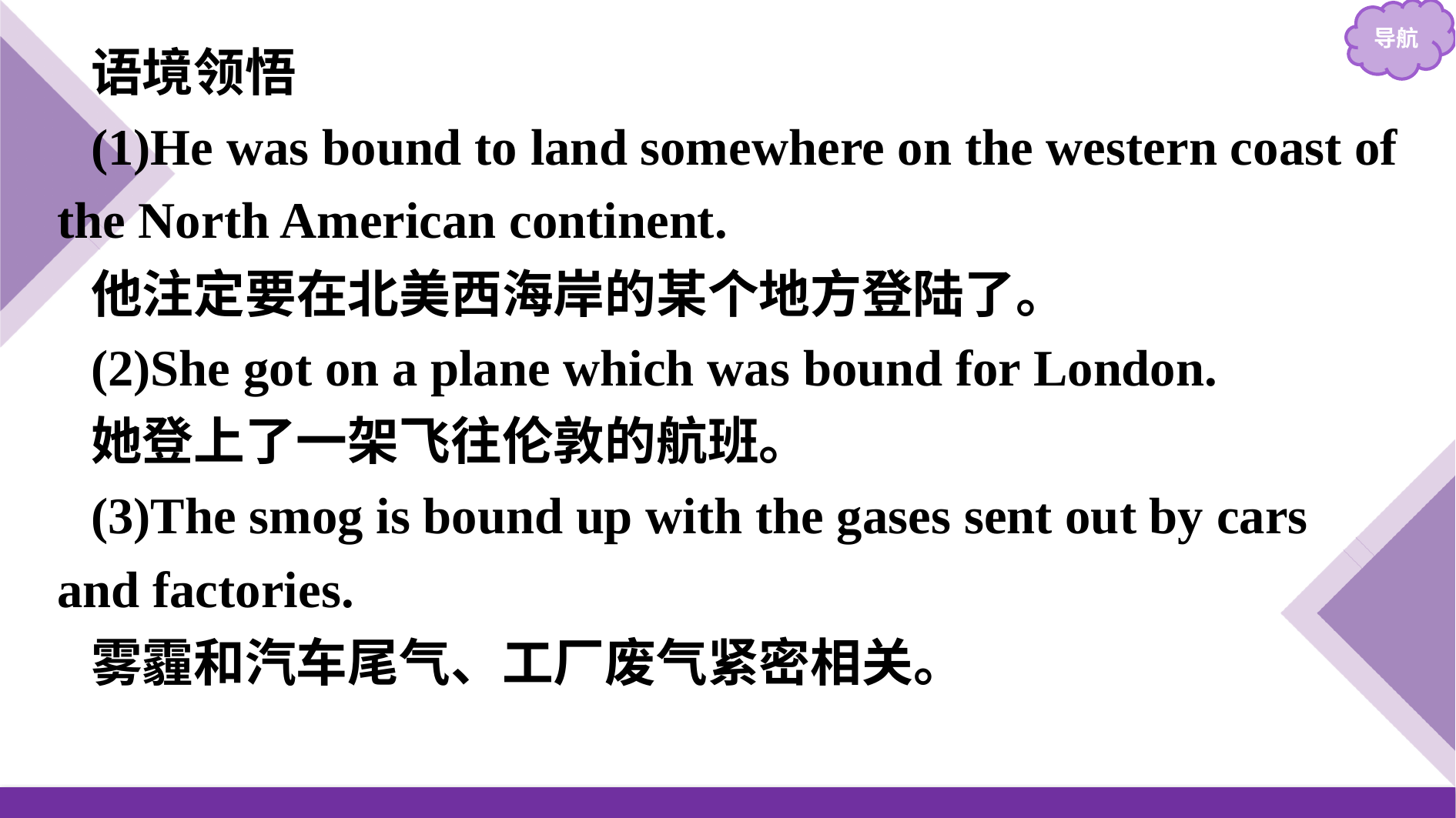

语境领悟
(1)He was bound to land somewhere on the western coast of the North American continent.
他注定要在北美西海岸的某个地方登陆了。
(2)She got on a plane which was bound for London.
她登上了一架飞往伦敦的航班。
(3)The smog is bound up with the gases sent out by cars and factories.
雾霾和汽车尾气、工厂废气紧密相关。